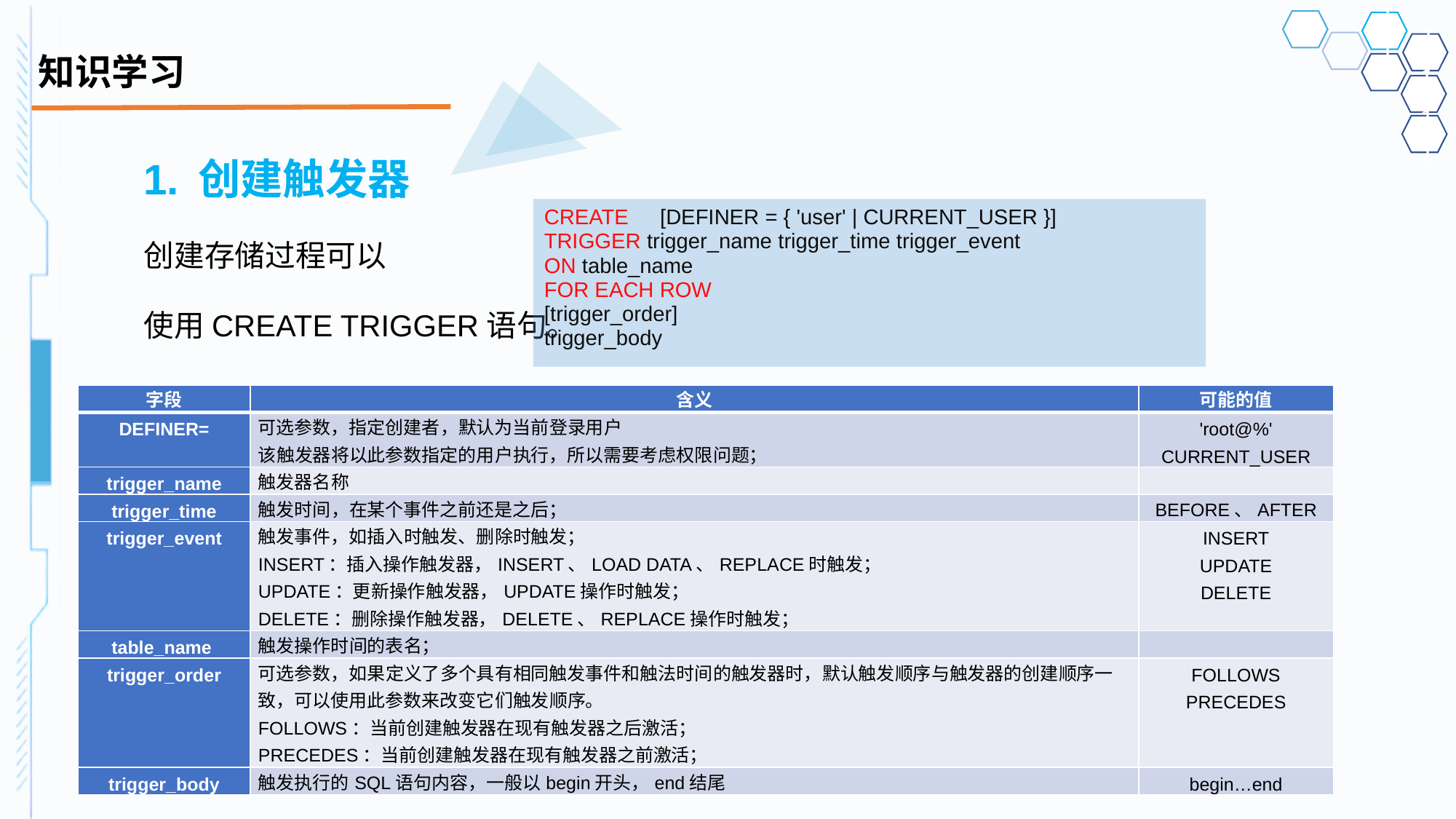

# 知识学习

1.	创建触发器
创建存储过程可以
使用CREATE TRIGGER语句。

CREATE　[DEFINER = { 'user' | CURRENT_USER }]
TRIGGER trigger_name trigger_time trigger_event
ON table_name
FOR EACH ROW
[trigger_order]
trigger_body
| 字段 | 含义 | 可能的值 |
| --- | --- | --- |
| DEFINER= | 可选参数，指定创建者，默认为当前登录用户 该触发器将以此参数指定的用户执行，所以需要考虑权限问题； | 'root@%' CURRENT\_USER |
| trigger\_name | 触发器名称 |  |
| trigger\_time | 触发时间，在某个事件之前还是之后； | BEFORE、AFTER |
| trigger\_event | 触发事件，如插入时触发、删除时触发； INSERT：插入操作触发器，INSERT、LOAD DATA、REPLACE时触发； UPDATE：更新操作触发器，UPDATE操作时触发； DELETE：删除操作触发器，DELETE、REPLACE操作时触发； | INSERT UPDATE DELETE |
| table\_name | 触发操作时间的表名； |  |
| trigger\_order | 可选参数，如果定义了多个具有相同触发事件和触法时间的触发器时，默认触发顺序与触发器的创建顺序一致，可以使用此参数来改变它们触发顺序。 FOLLOWS：当前创建触发器在现有触发器之后激活； PRECEDES：当前创建触发器在现有触发器之前激活； | FOLLOWS PRECEDES |
| trigger\_body | 触发执行的SQL语句内容，一般以begin开头，end结尾 | begin…end |